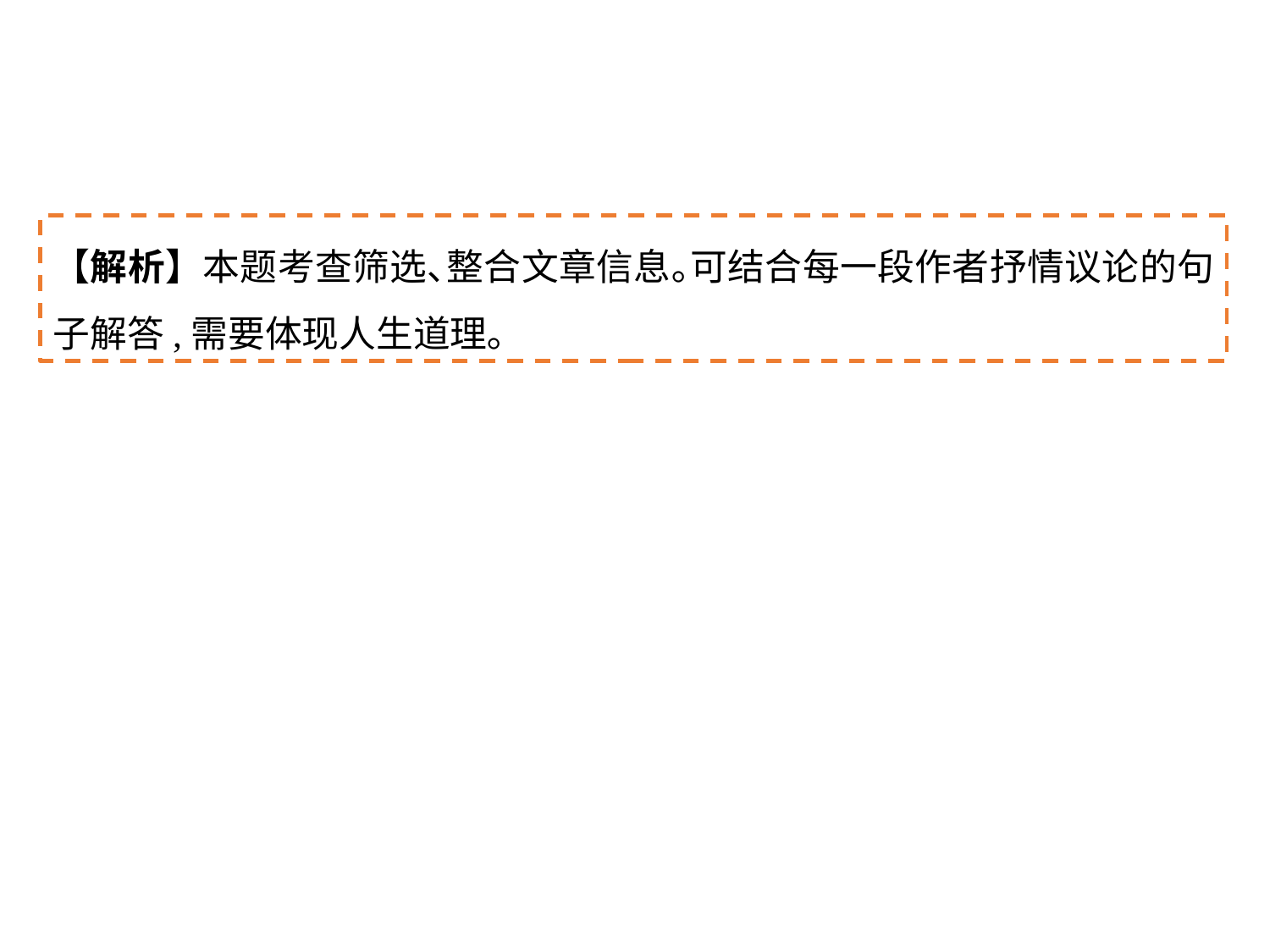

【解析】本题考查筛选､整合文章信息｡可结合每一段作者抒情议论的句子解答,需要体现人生道理｡